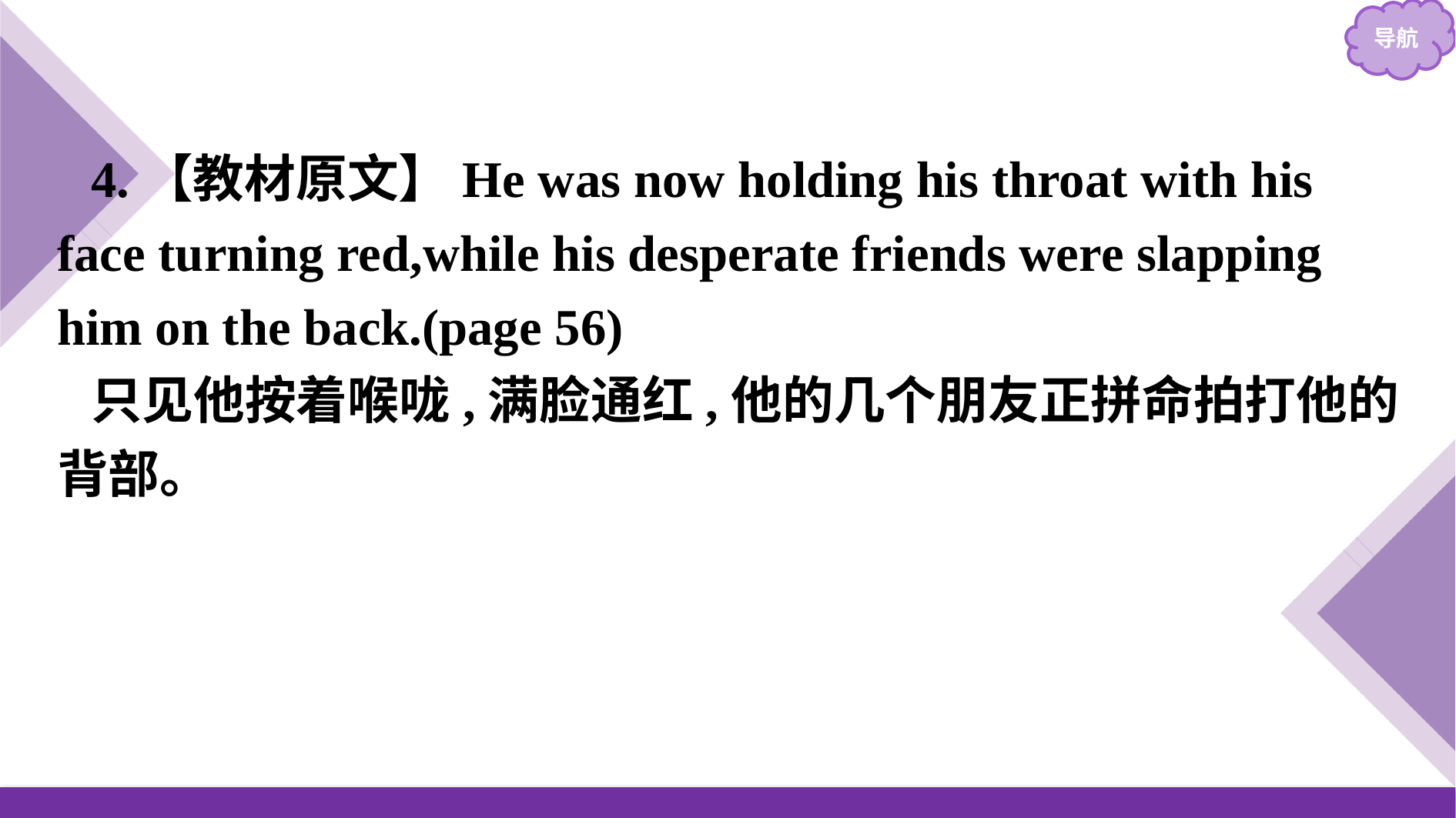

4.【教材原文】He was now holding his throat with his face turning red,while his desperate friends were slapping him on the back.(page 56)
只见他按着喉咙,满脸通红,他的几个朋友正拼命拍打他的背部。